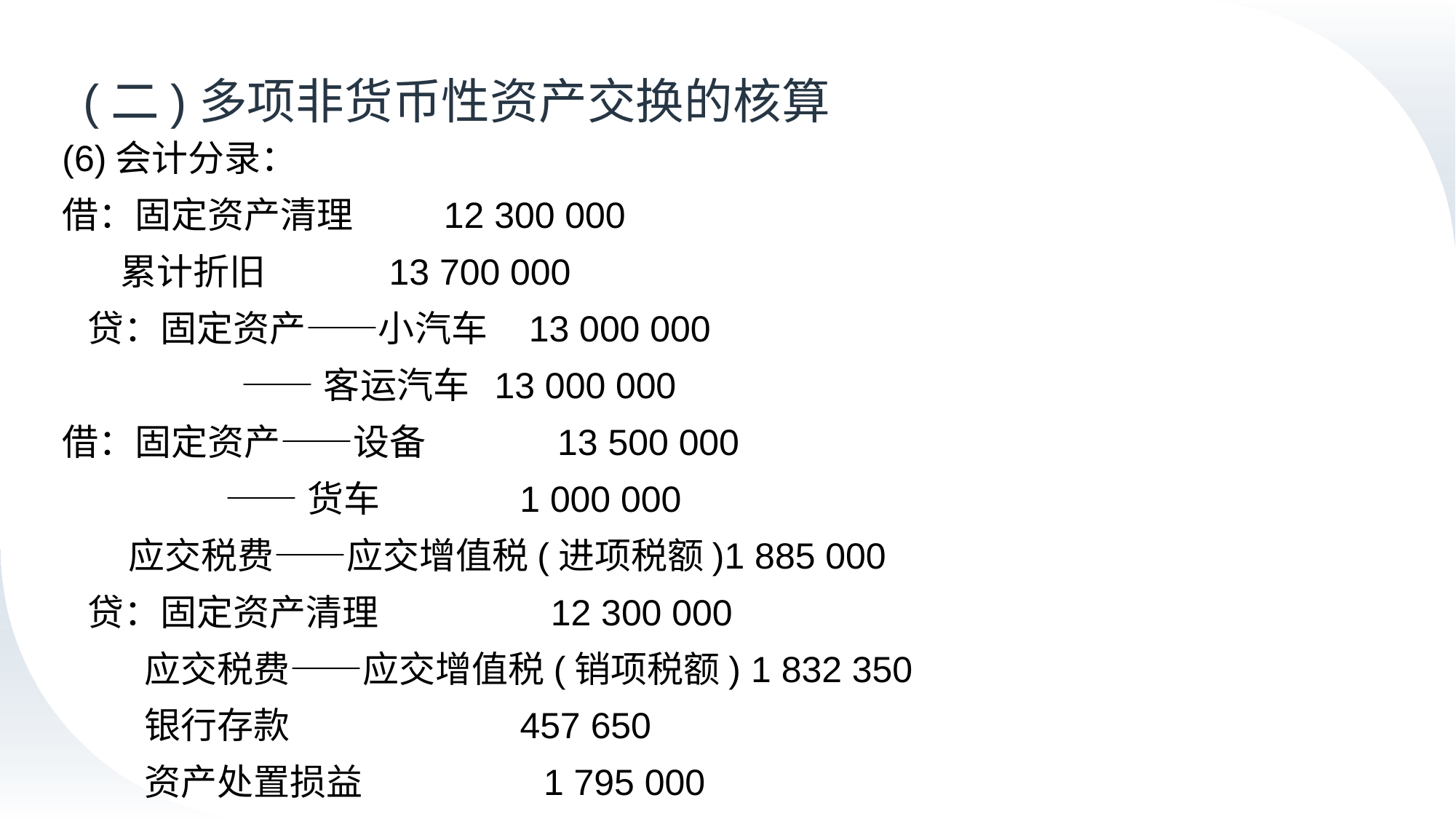

# (二)多项非货币性资产交换的核算
(6)会计分录：
借：固定资产清理          12 300 000
      累计折旧              13 700 000
  贷：固定资产——小汽车    13 000 000
                      ——客运汽车  13 000 000
借：固定资产——设备               13 500 000
                    ——货车                1 000 000
       应交税费——应交增值税(进项税额)1 885 000
  贷：固定资产清理                    12 300 000
         应交税费——应交增值税(销项税额) 1 832 350
         银行存款                           457 650
         资产处置损益                     1 795 000